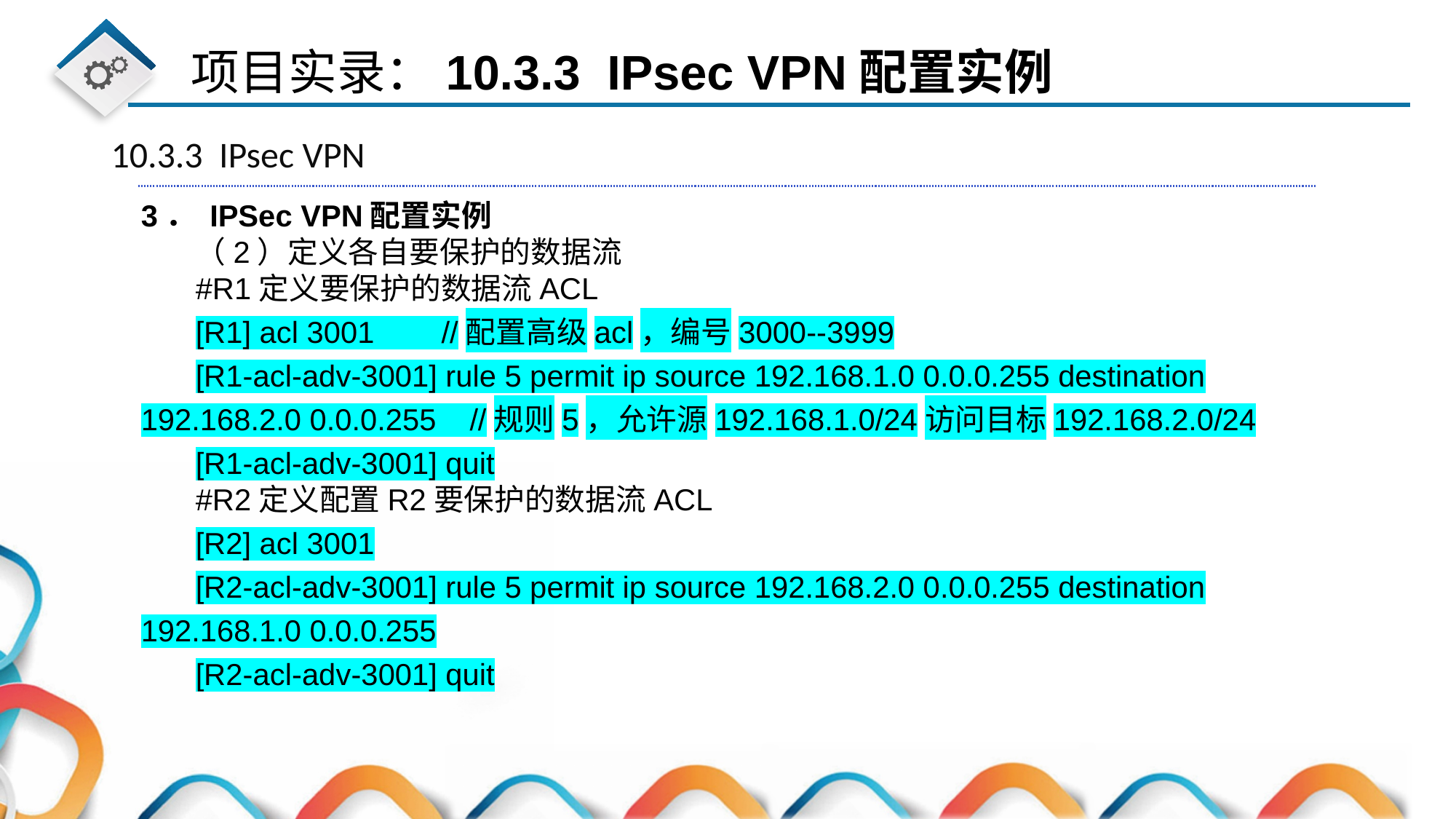

10.3.3  IPsec VPN

3． IPSec VPN配置实例
（2）定义各自要保护的数据流
#R1定义要保护的数据流ACL
[R1] acl 3001        //配置高级acl，编号3000--3999
[R1-acl-adv-3001] rule 5 permit ip source 192.168.1.0 0.0.0.255 destination 192.168.2.0 0.0.0.255    //规则5，允许源192.168.1.0/24访问目标192.168.2.0/24
[R1-acl-adv-3001] quit
#R2定义配置R2要保护的数据流ACL
[R2] acl 3001
[R2-acl-adv-3001] rule 5 permit ip source 192.168.2.0 0.0.0.255 destination 192.168.1.0 0.0.0.255
[R2-acl-adv-3001] quit